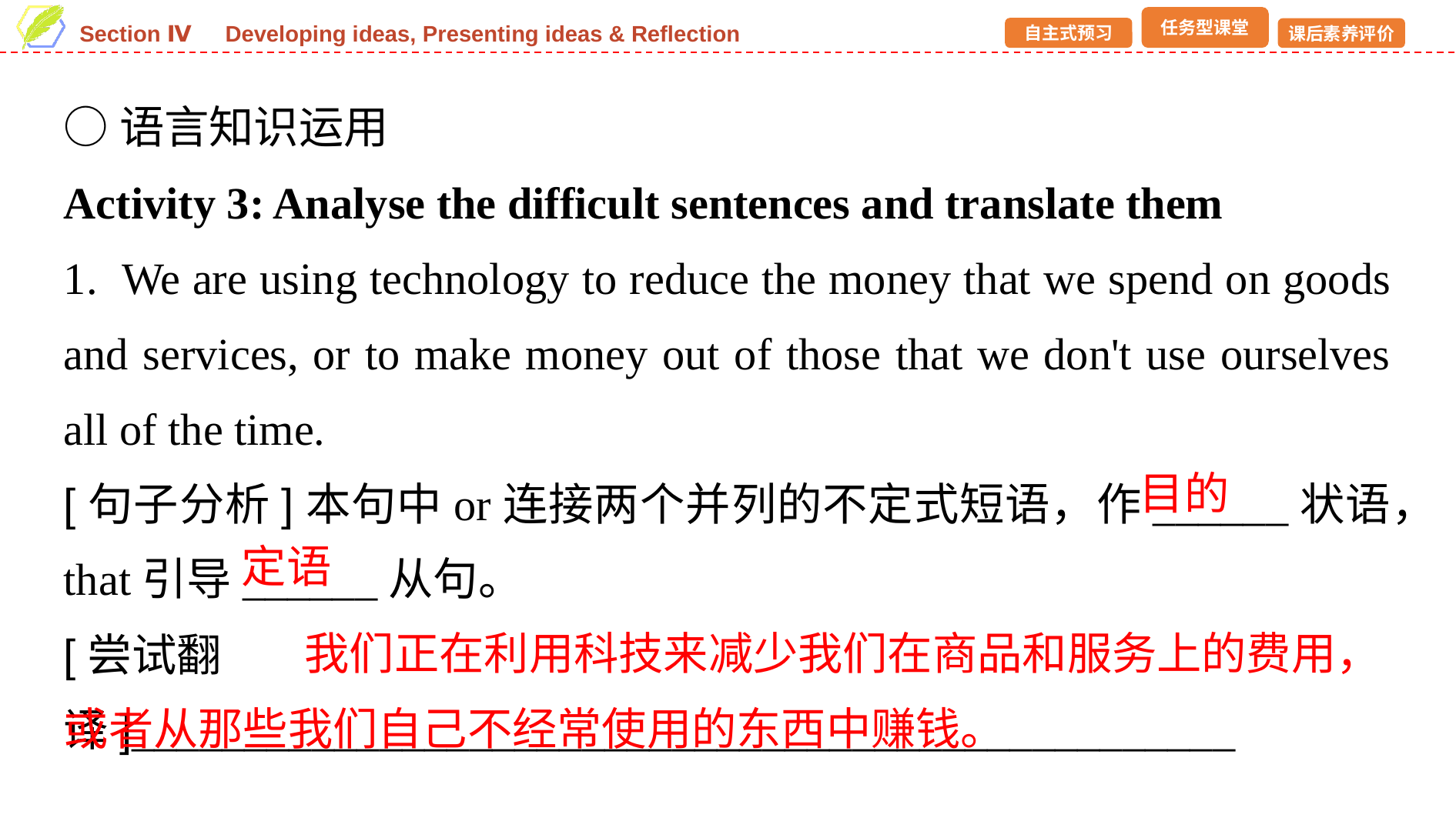

○语言知识运用
Activity 3: Analyse the difficult sentences and translate them
1.  We are using technology to reduce the money that we spend on goods and services, or to make money out of those that we don't use ourselves all of the time.
[句子分析]本句中or连接两个并列的不定式短语，作______状语，that引导______从句。
[尝试翻译]_________________________________________________ ___________________________________________________________
目的
定语
                       我们正在利用科技来减少我们在商品和服务上的费用，或者从那些我们自己不经常使用的东西中赚钱。